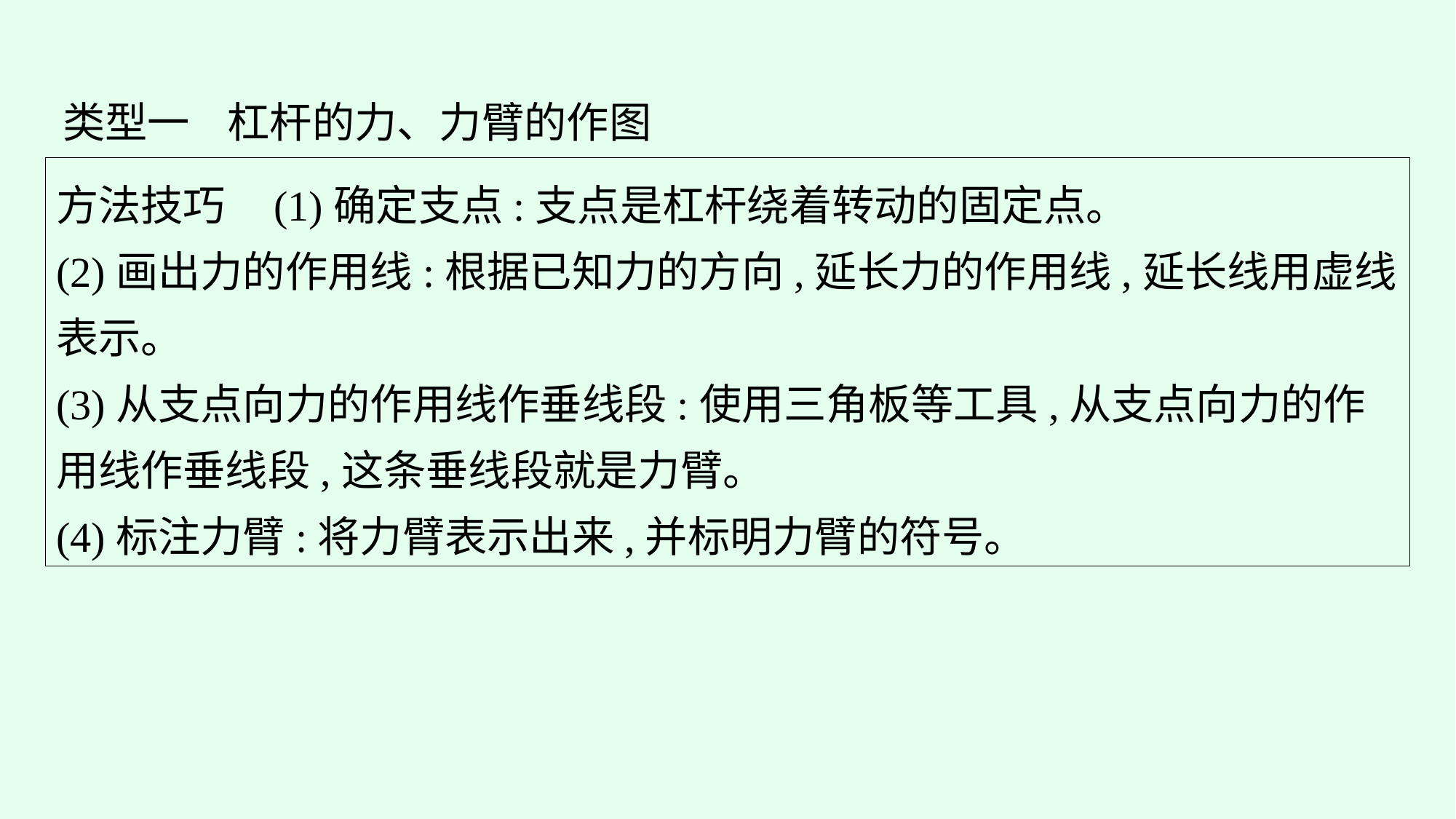

类型一    杠杆的力、力臂的作图
方法技巧    (1)确定支点:支点是杠杆绕着转动的固定点。
(2)画出力的作用线:根据已知力的方向,延长力的作用线,延长线用虚线表示。
(3)从支点向力的作用线作垂线段:使用三角板等工具,从支点向力的作用线作垂线段,这条垂线段就是力臂。
(4)标注力臂:将力臂表示出来,并标明力臂的符号。